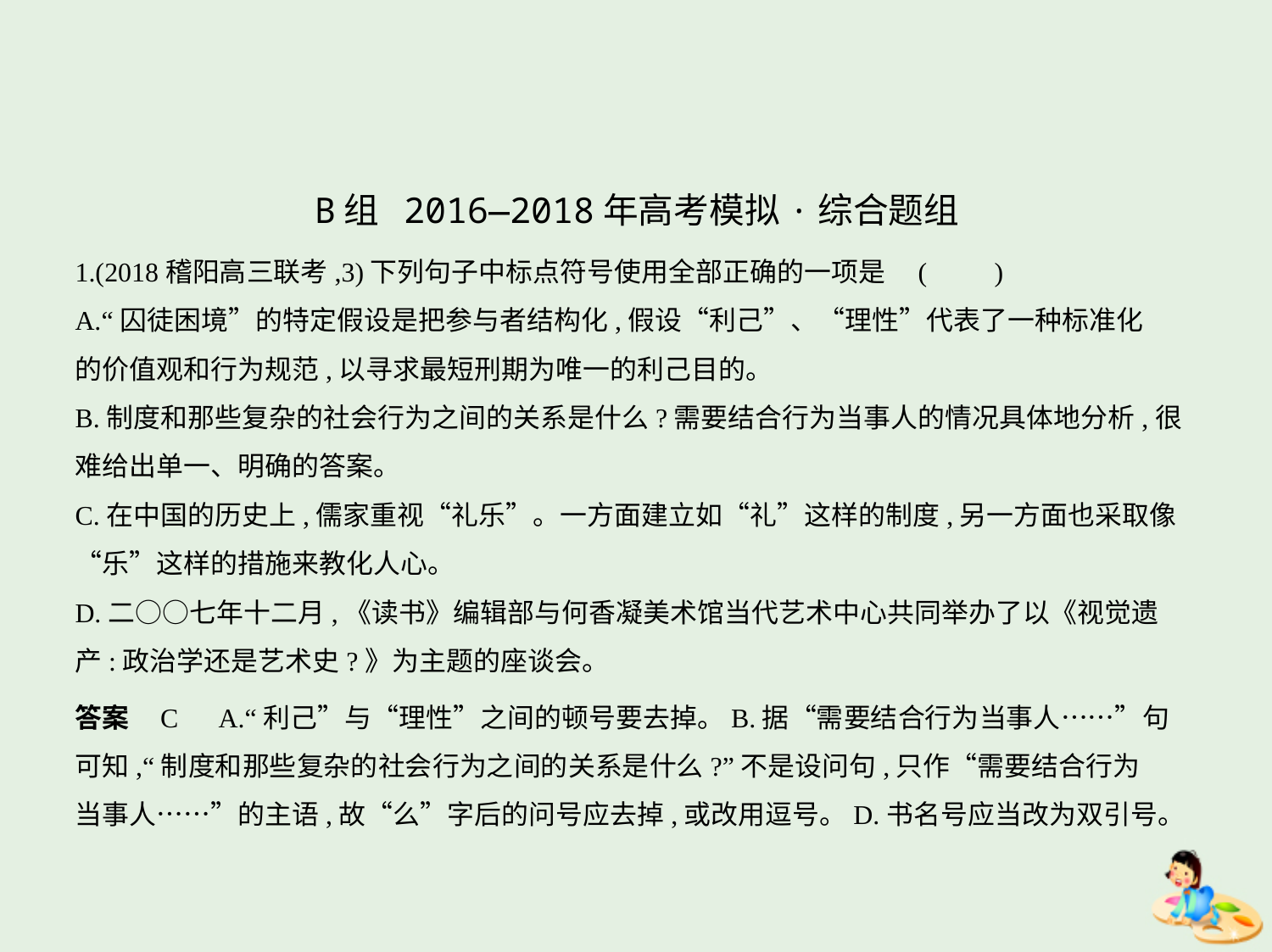

B组  2016—2018年高考模拟·综合题组
1.(2018稽阳高三联考,3)下列句子中标点符号使用全部正确的一项是 (　　)
A.“囚徒困境”的特定假设是把参与者结构化,假设“利己”、“理性”代表了一种标准化
的价值观和行为规范,以寻求最短刑期为唯一的利己目的。
B.制度和那些复杂的社会行为之间的关系是什么?需要结合行为当事人的情况具体地分析,很
难给出单一、明确的答案。
C.在中国的历史上,儒家重视“礼乐”。一方面建立如“礼”这样的制度,另一方面也采取像
“乐”这样的措施来教化人心。
D.二○○七年十二月,《读书》编辑部与何香凝美术馆当代艺术中心共同举办了以《视觉遗
产:政治学还是艺术史?》为主题的座谈会。
答案    C　A.“利己”与“理性”之间的顿号要去掉。B.据“需要结合行为当事人……”句
可知,“制度和那些复杂的社会行为之间的关系是什么?”不是设问句,只作“需要结合行为
当事人……”的主语,故“么”字后的问号应去掉,或改用逗号。D.书名号应当改为双引号。